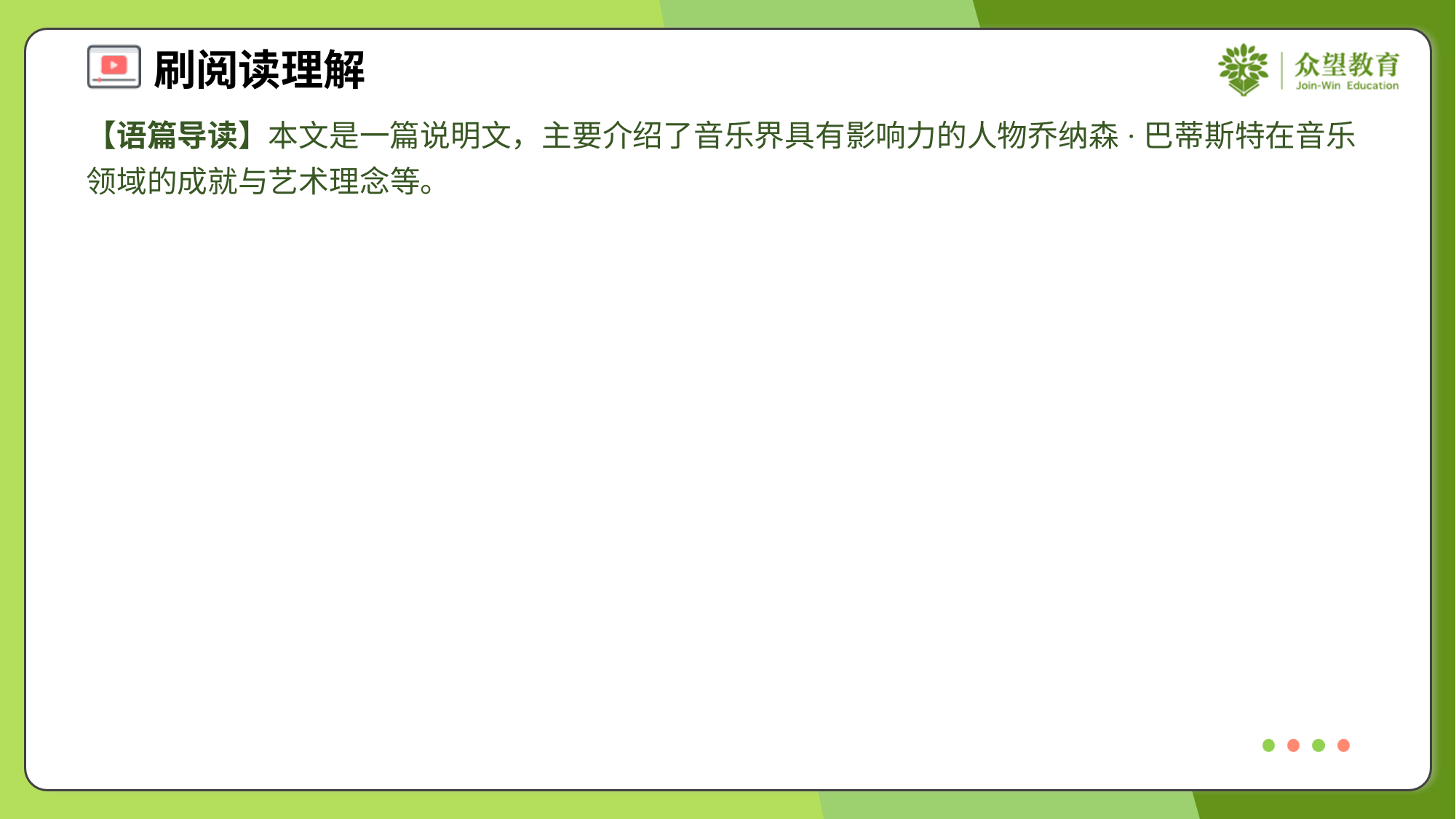

【语篇导读】本文是一篇说明文，主要介绍了音乐界具有影响力的人物乔纳森·巴蒂斯特在音乐领域的成就与艺术理念等。